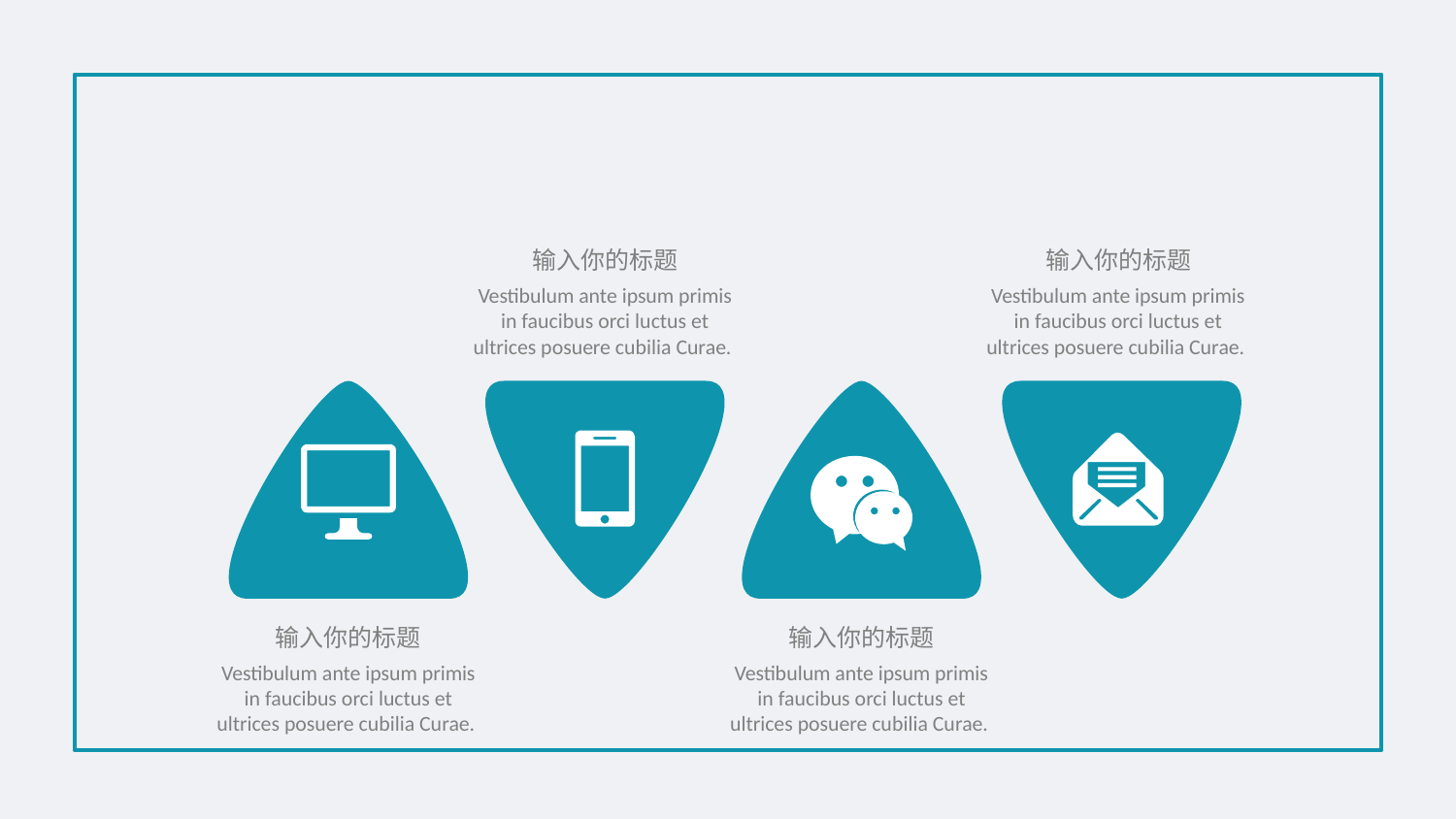

输入你的标题
输入你的标题
Vestibulum ante ipsum primis in faucibus orci luctus et ultrices posuere cubilia Curae.
Vestibulum ante ipsum primis in faucibus orci luctus et ultrices posuere cubilia Curae.

输入你的标题
输入你的标题
Vestibulum ante ipsum primis in faucibus orci luctus et ultrices posuere cubilia Curae.
Vestibulum ante ipsum primis in faucibus orci luctus et ultrices posuere cubilia Curae.